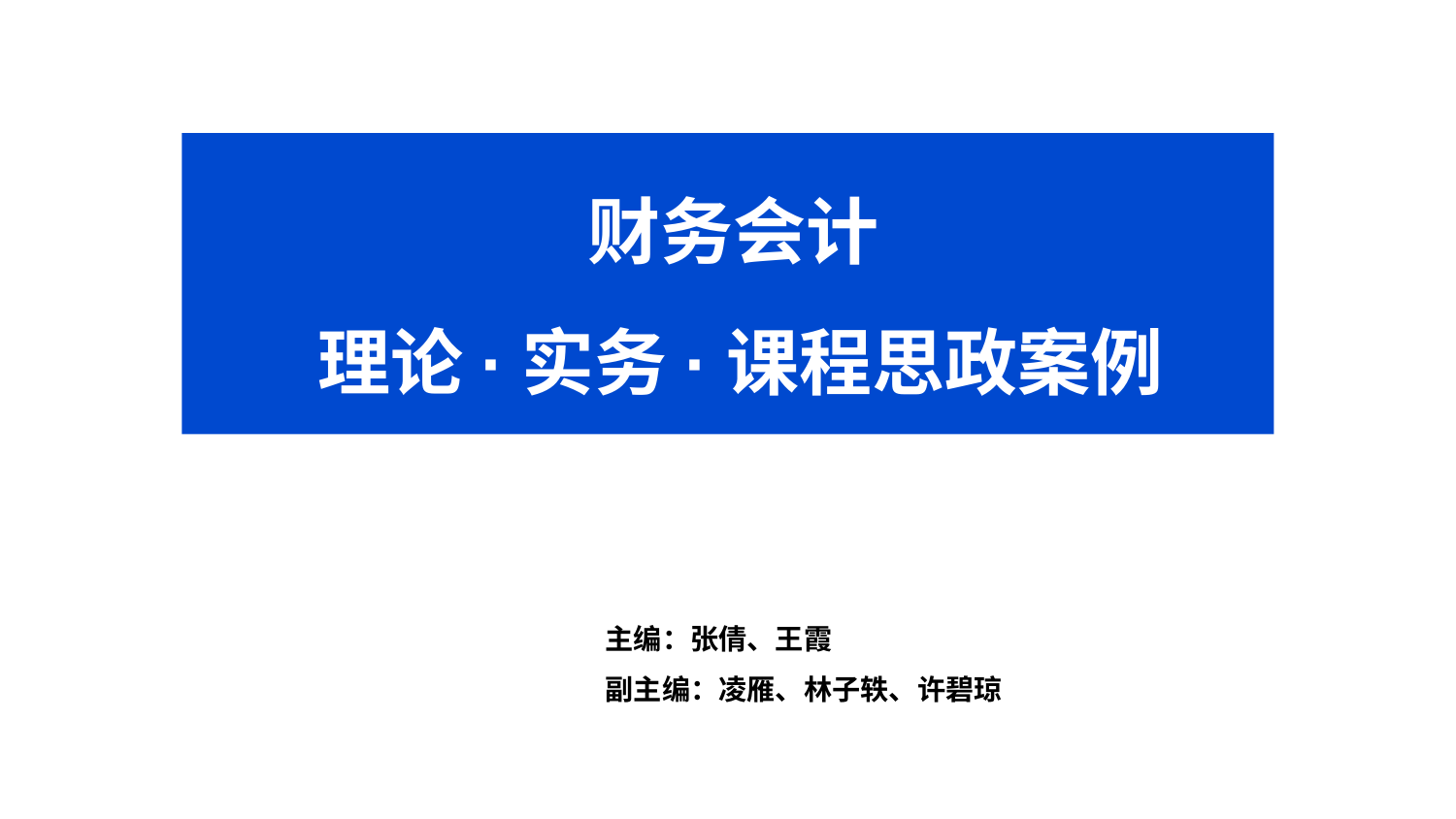

财务会计
理论·实务·课程思政案例
点击添加文本
点击添加文本
点击添加文本

主编：张倩、王霞
副主编：凌雁、林子轶、许碧琼
点击添加文本